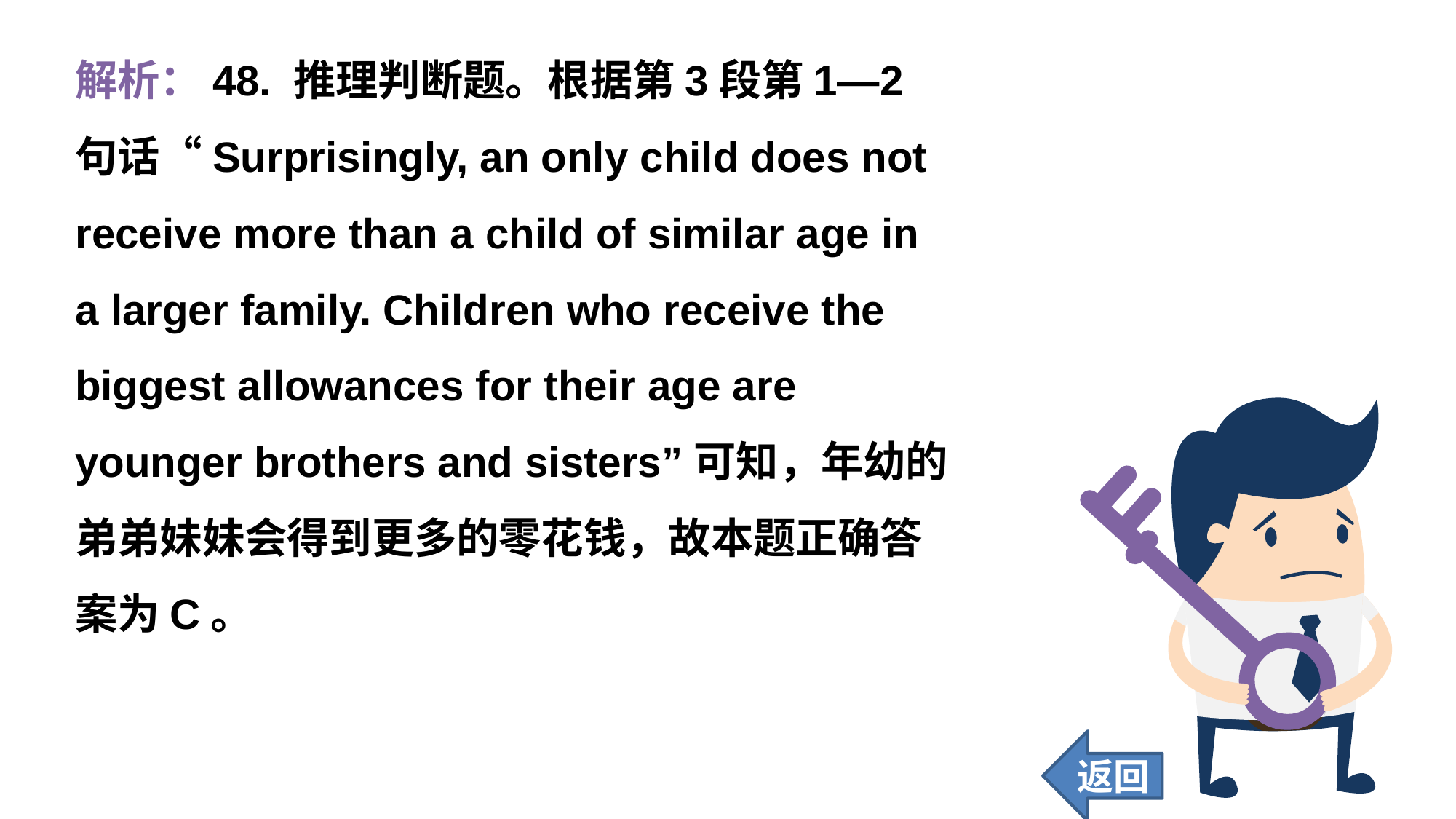

解析：48. 推理判断题。根据第3段第1—2句话“Surprisingly, an only child does not receive more than a child of similar age in a larger family. Children who receive the biggest allowances for their age are younger brothers and sisters”可知，年幼的弟弟妹妹会得到更多的零花钱，故本题正确答案为C。

返回
426